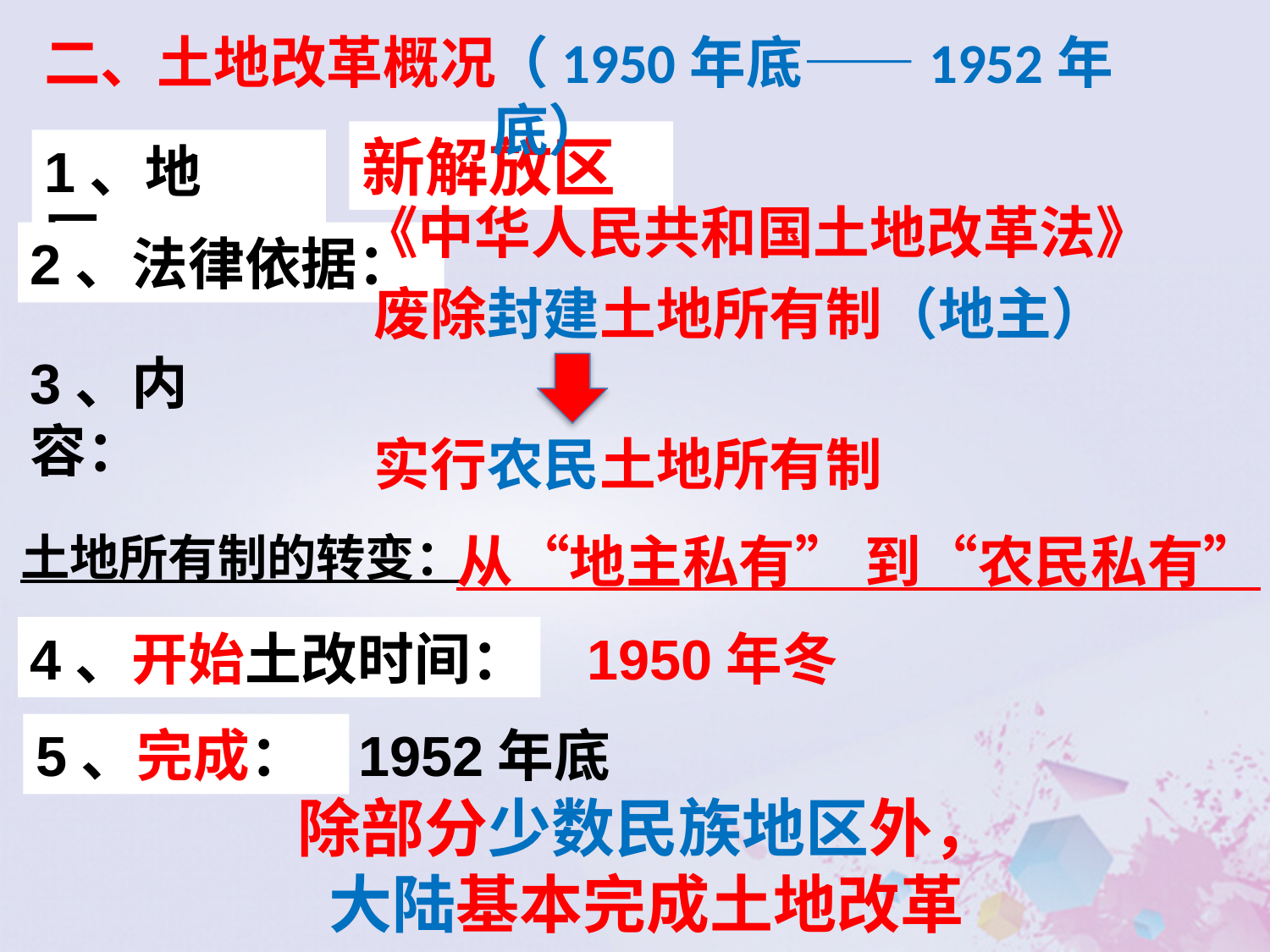

二、土地改革概况
（1950年底——1952年底）
新解放区
1、地区：
《中华人民共和国土地改革法》
2、法律依据：
废除封建土地所有制
（地主）
3、内容：

实行农民土地所有制
土地所有制的转变：
从“地主私有” 到“农民私有”
4、开始土改时间：
1950年冬
5、完成：
1952年底
除部分少数民族地区外，大陆基本完成土地改革